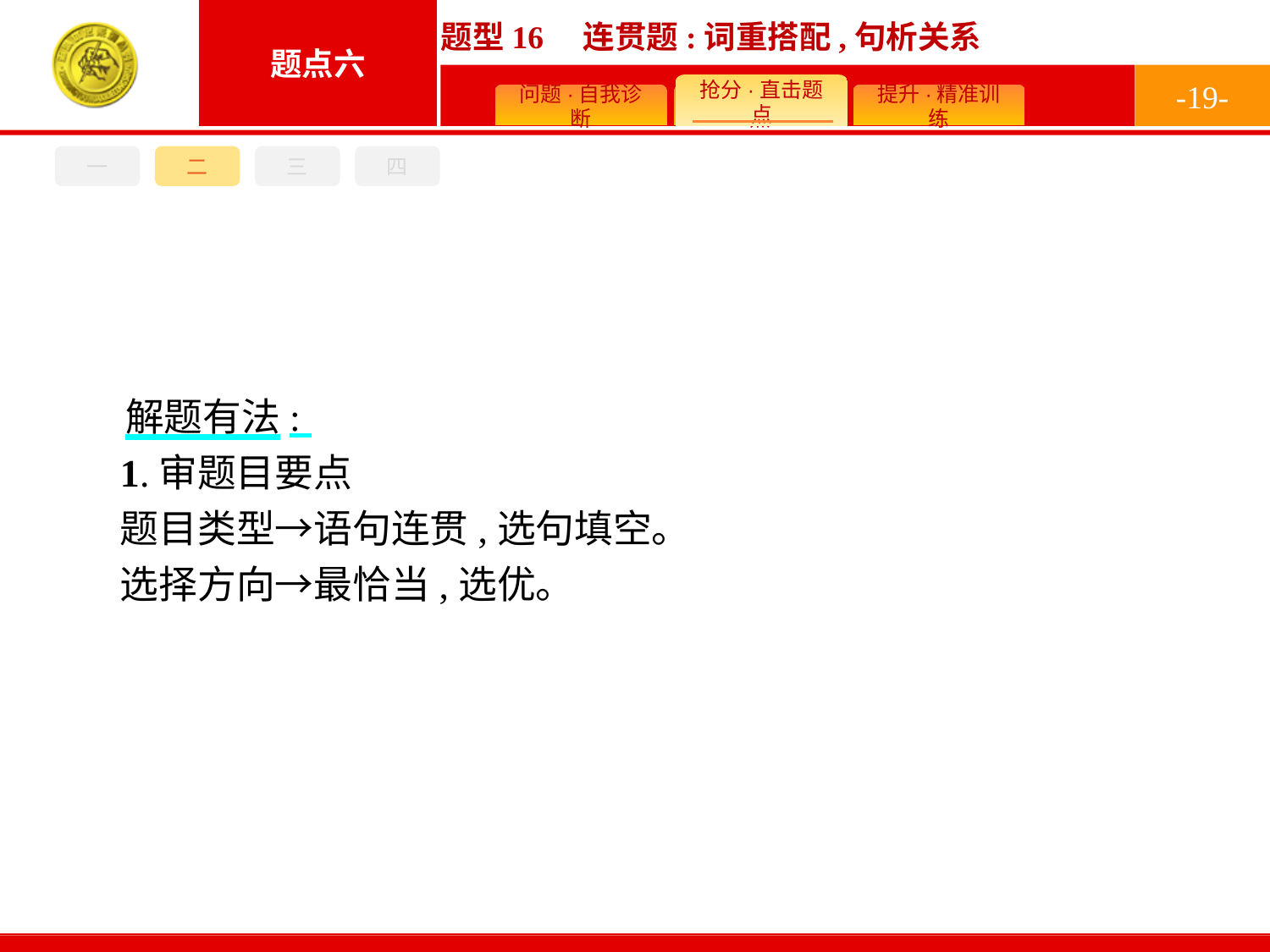

-19-
一
二
三
四
解题有法:
1.审题目要点
题目类型→语句连贯,选句填空。
选择方向→最恰当,选优。